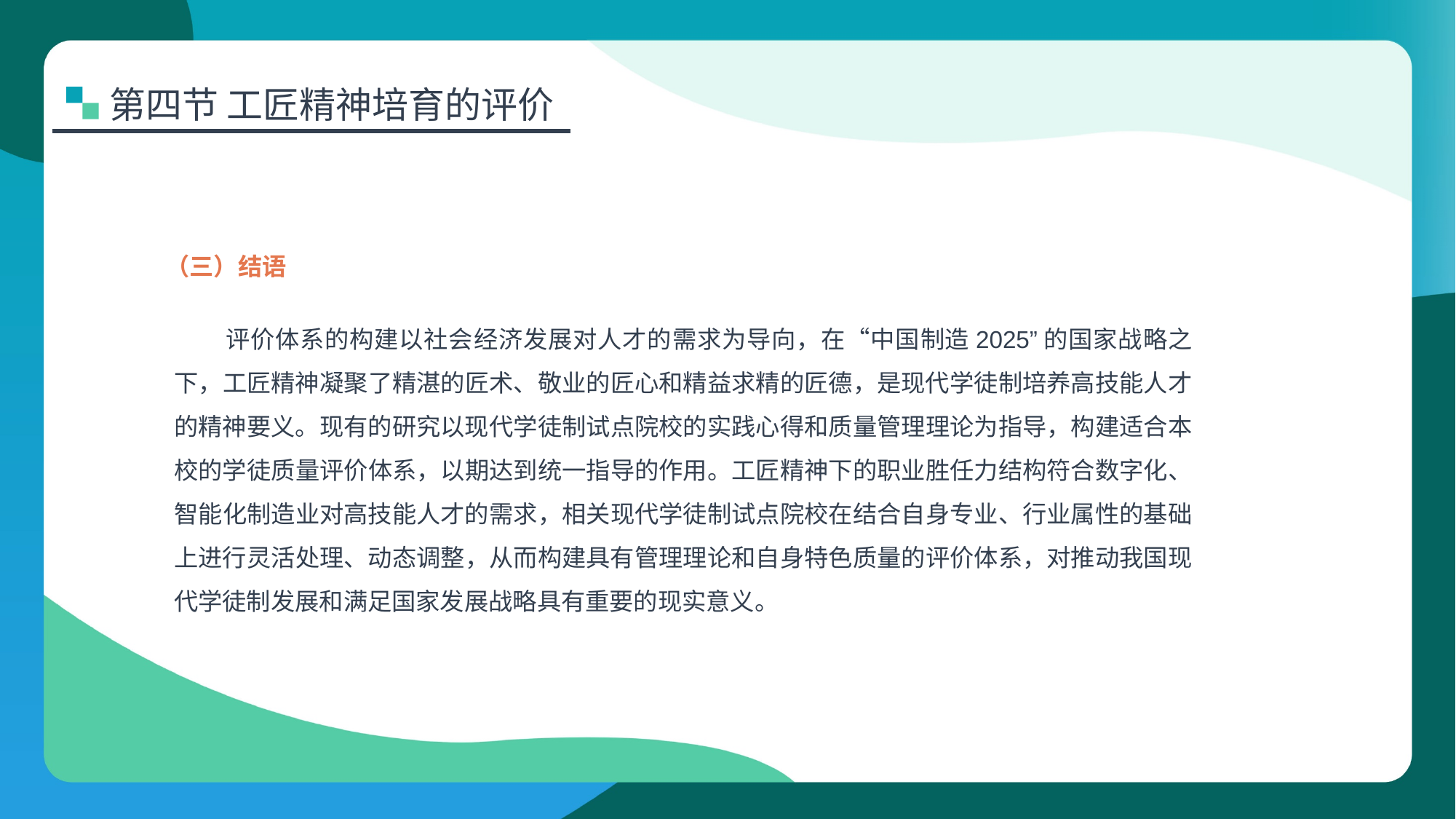

第四节 工匠精神培育的评价

（三）结语
评价体系的构建以社会经济发展对人才的需求为导向，在“中国制造2025”的国家战略之下，工匠精神凝聚了精湛的匠术、敬业的匠心和精益求精的匠德，是现代学徒制培养高技能人才的精神要义。现有的研究以现代学徒制试点院校的实践心得和质量管理理论为指导，构建适合本校的学徒质量评价体系，以期达到统一指导的作用。工匠精神下的职业胜任力结构符合数字化、智能化制造业对高技能人才的需求，相关现代学徒制试点院校在结合自身专业、行业属性的基础上进行灵活处理、动态调整，从而构建具有管理理论和自身特色质量的评价体系，对推动我国现代学徒制发展和满足国家发展战略具有重要的现实意义。